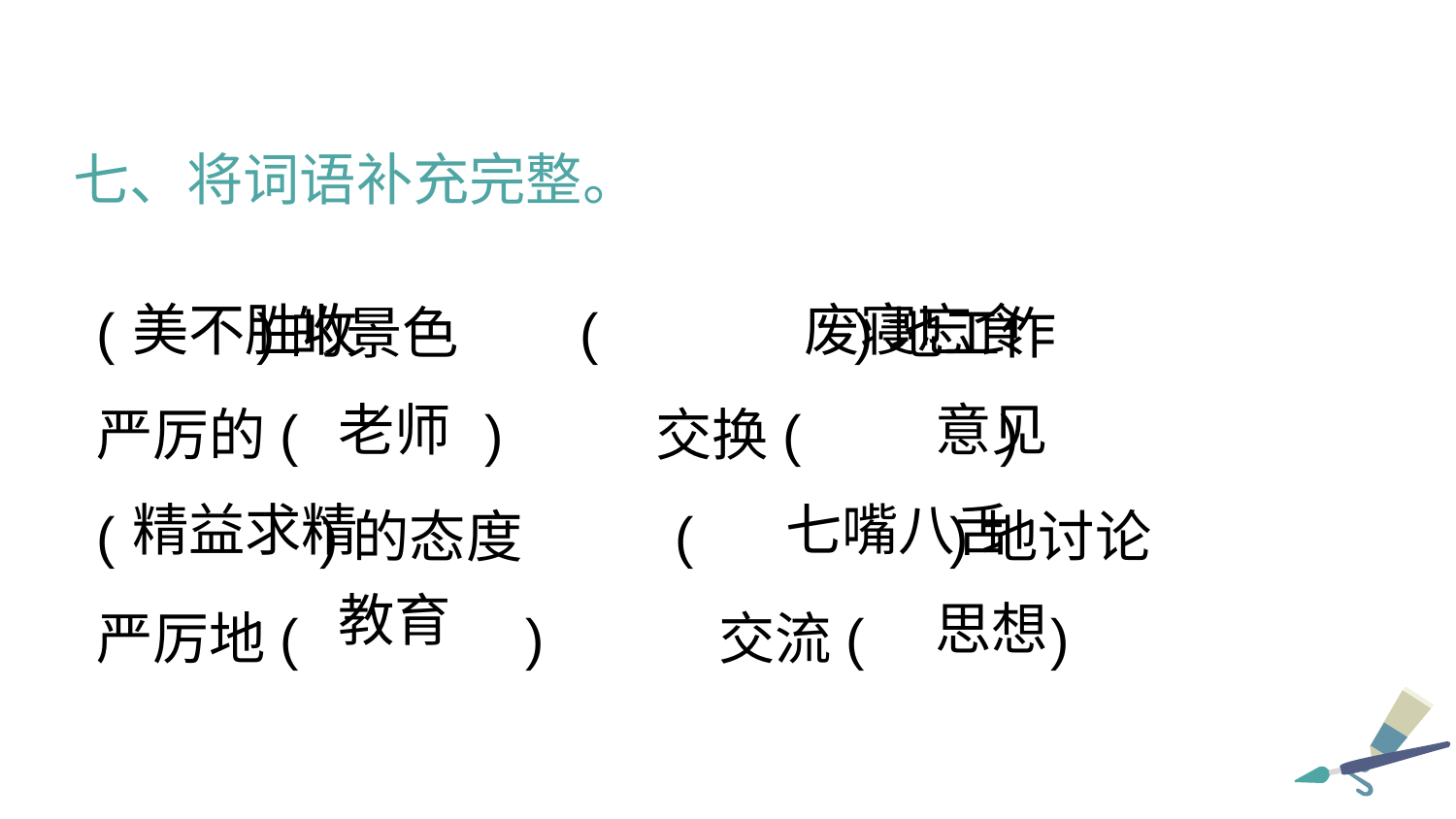

七、将词语补充完整。
(         )的景色      (         )地工作
严厉的(       )        交换(       )
(         )的态度      (         )地讨论
严厉地(        )       交流(       )
美不胜收
废寝忘食
意见
老师
精益求精
七嘴八舌
教育
思想